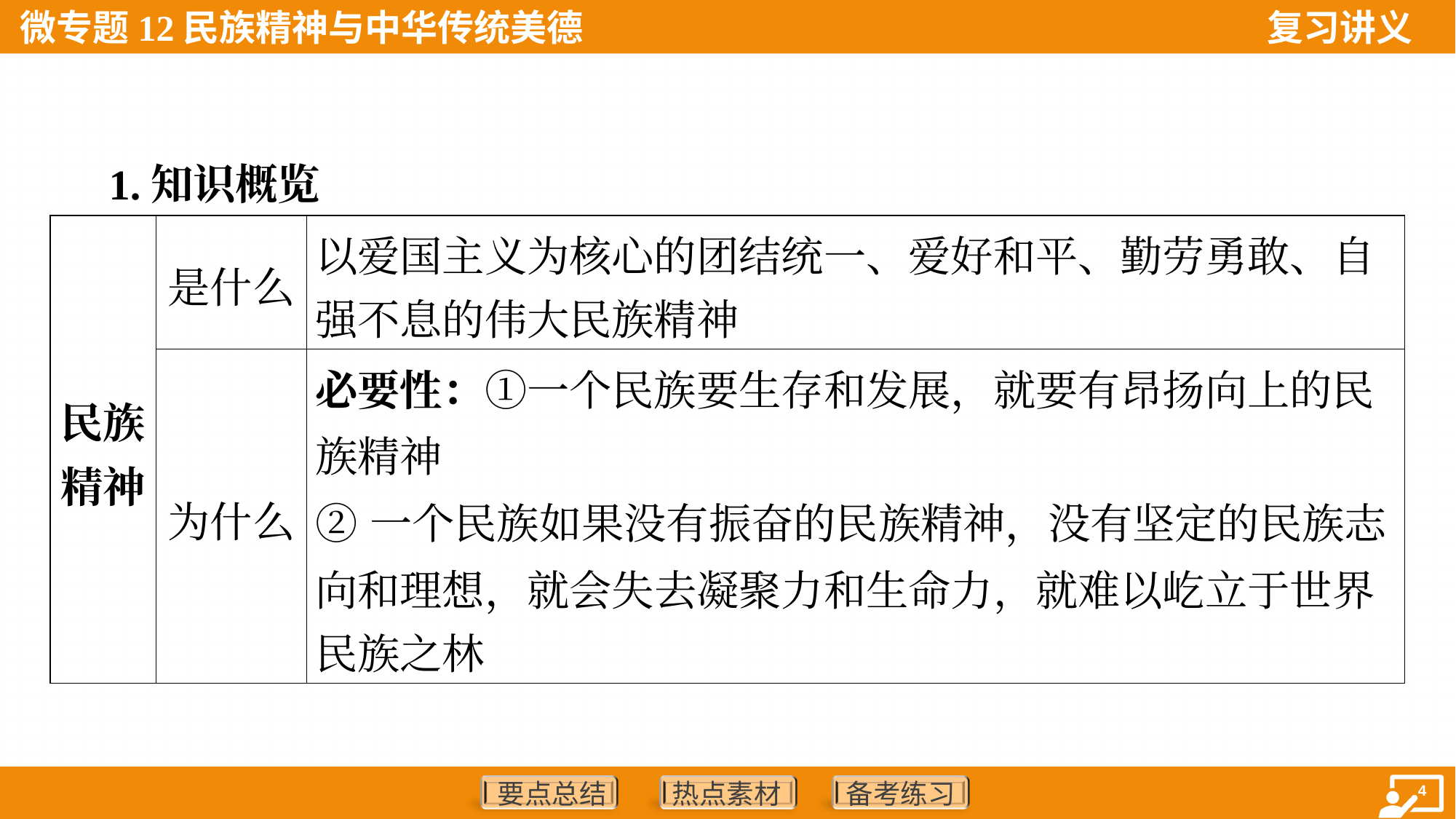

1.知识概览
| 民族 精神 | 是什么 | 以爱国主义为核心的团结统一、爱好和平、勤劳勇敢、自 强不息的伟大民族精神 |
| --- | --- | --- |
|  | 为什么 | 必要性：①一个民族要生存和发展，就要有昂扬向上的民 族精神 ②一个民族如果没有振奋的民族精神，没有坚定的民族志 向和理想，就会失去凝聚力和生命力，就难以屹立于世界 民族之林 |